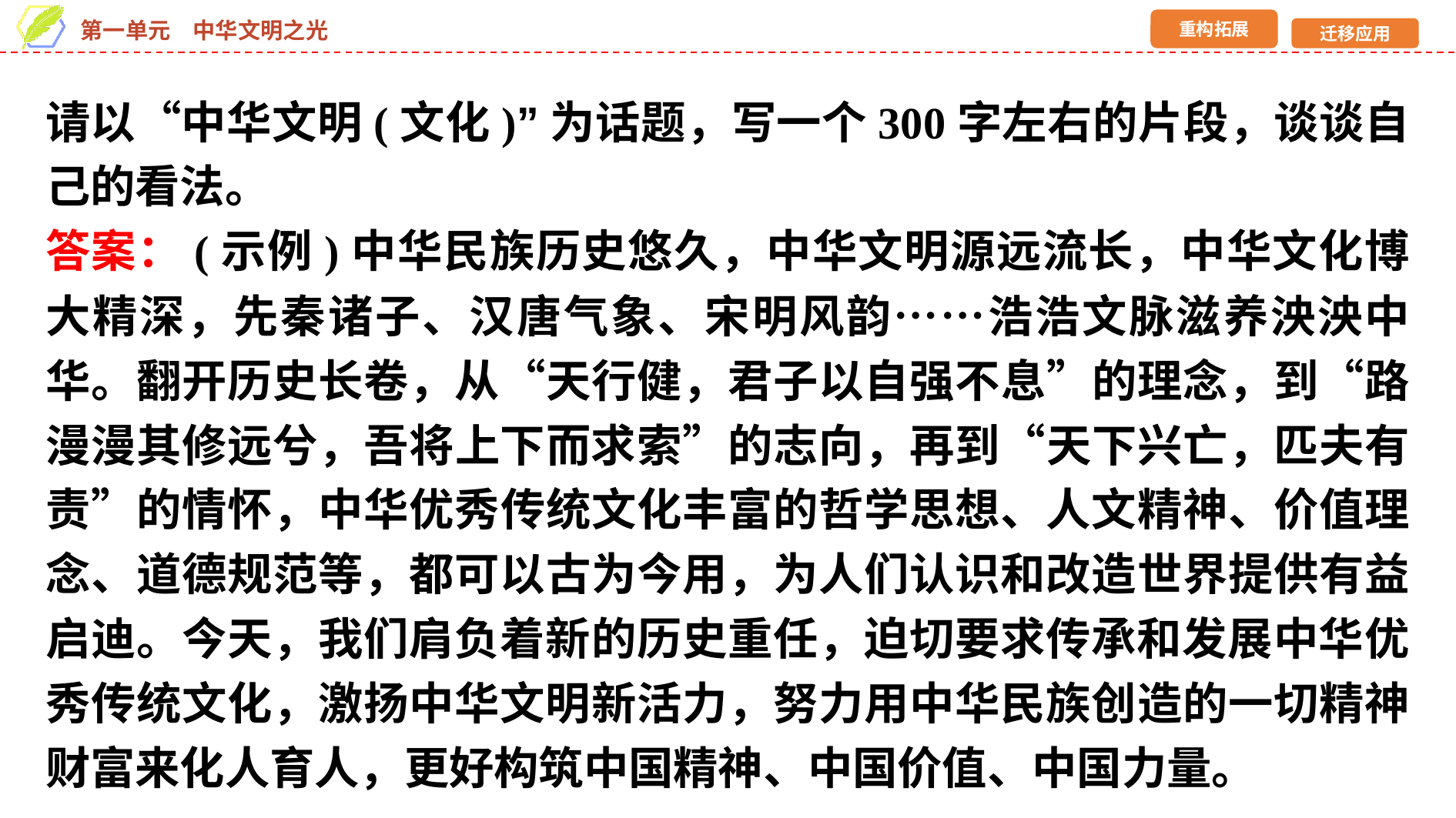

请以“中华文明(文化)”为话题，写一个300字左右的片段，谈谈自己的看法。
答案：(示例)中华民族历史悠久，中华文明源远流长，中华文化博大精深，先秦诸子、汉唐气象、宋明风韵……浩浩文脉滋养泱泱中华。翻开历史长卷，从“天行健，君子以自强不息”的理念，到“路漫漫其修远兮，吾将上下而求索”的志向，再到“天下兴亡，匹夫有责”的情怀，中华优秀传统文化丰富的哲学思想、人文精神、价值理念、道德规范等，都可以古为今用，为人们认识和改造世界提供有益启迪。今天，我们肩负着新的历史重任，迫切要求传承和发展中华优秀传统文化，激扬中华文明新活力，努力用中华民族创造的一切精神财富来化人育人，更好构筑中国精神、中国价值、中国力量。